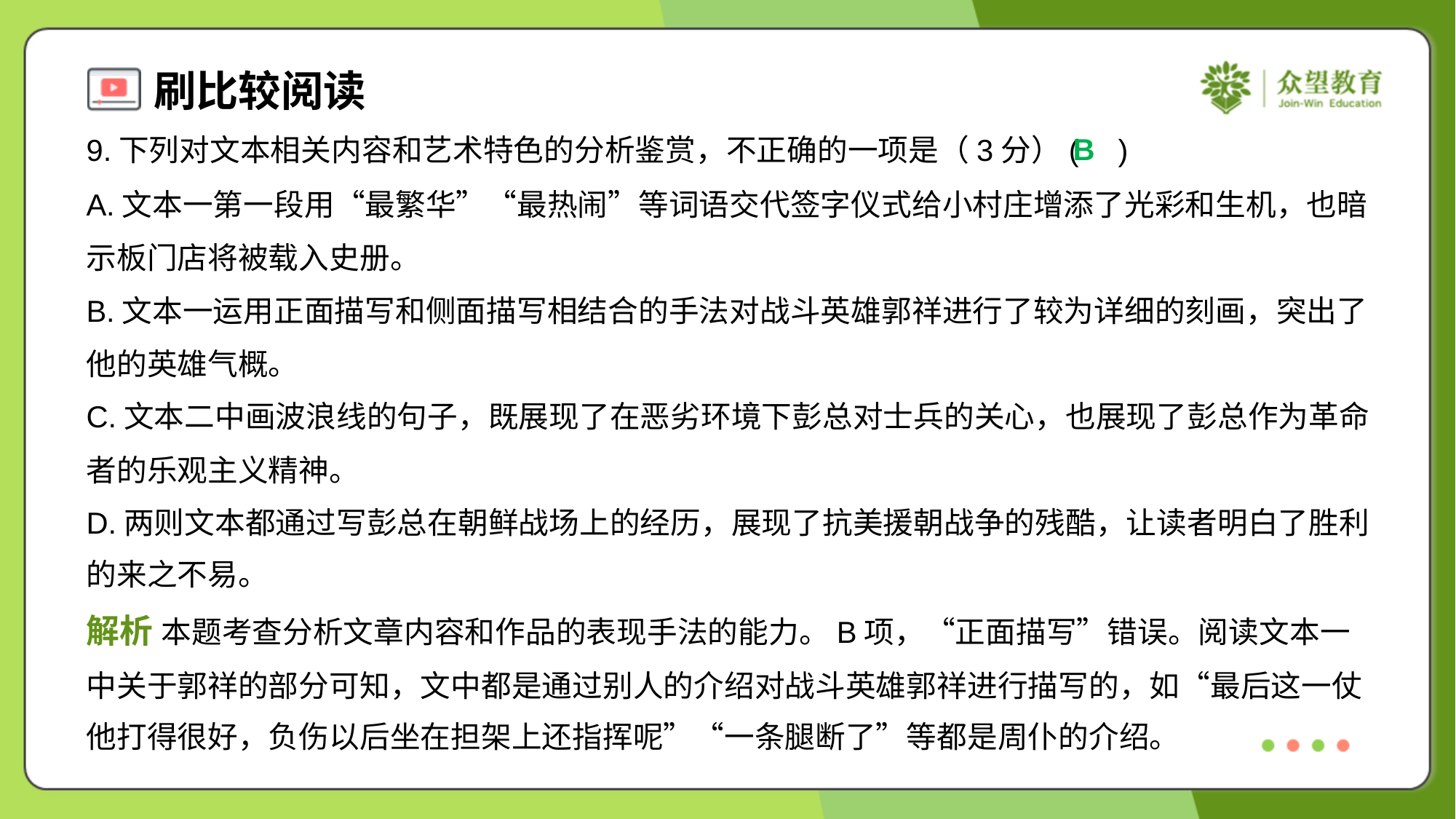

B
9.下列对文本相关内容和艺术特色的分析鉴赏，不正确的一项是（3分）(     )
A.文本一第一段用“最繁华”“最热闹”等词语交代签字仪式给小村庄增添了光彩和生机，也暗
示板门店将被载入史册。
B.文本一运用正面描写和侧面描写相结合的手法对战斗英雄郭祥进行了较为详细的刻画，突出了
他的英雄气概。
C.文本二中画波浪线的句子，既展现了在恶劣环境下彭总对士兵的关心，也展现了彭总作为革命
者的乐观主义精神。
D.两则文本都通过写彭总在朝鲜战场上的经历，展现了抗美援朝战争的残酷，让读者明白了胜利
的来之不易。
解析 本题考查分析文章内容和作品的表现手法的能力。B项，“正面描写”错误。阅读文本一
中关于郭祥的部分可知，文中都是通过别人的介绍对战斗英雄郭祥进行描写的，如“最后这一仗
他打得很好，负伤以后坐在担架上还指挥呢”“一条腿断了”等都是周仆的介绍。